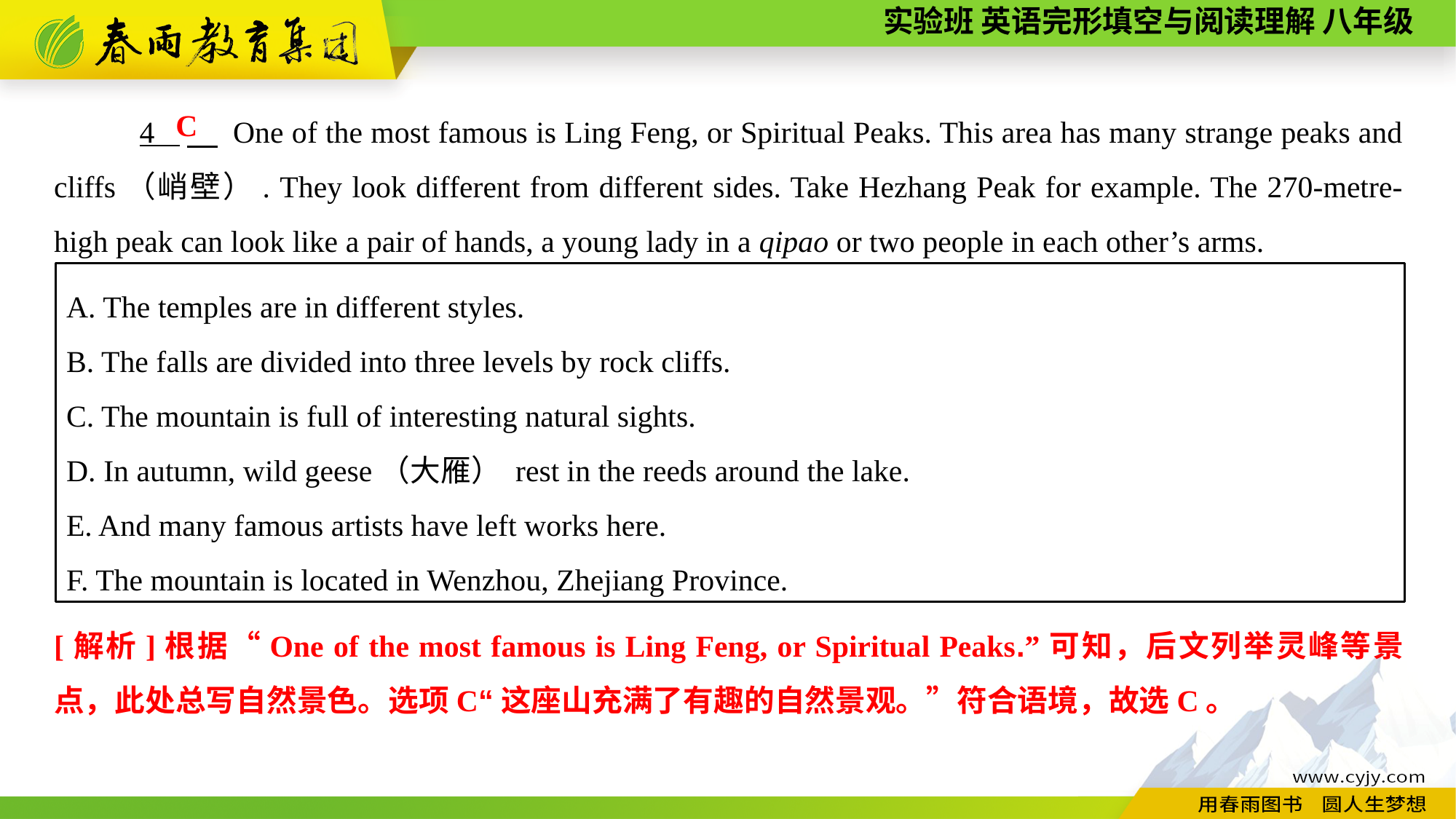

4   　 One of the most famous is Ling Feng, or Spiritual Peaks. This area has many strange peaks and cliffs（峭壁）. They look different from different sides. Take Hezhang Peak for example. The 270-metre-high peak can look like a pair of hands, a young lady in a qipao or two people in each other’s arms.
C
A. The temples are in different styles.
B. The falls are divided into three levels by rock cliffs.
C. The mountain is full of interesting natural sights.
D. In autumn, wild geese（大雁） rest in the reeds around the lake.
E. And many famous artists have left works here.
F. The mountain is located in Wenzhou, Zhejiang Province.
[解析]根据“One of the most famous is Ling Feng, or Spiritual Peaks.”可知，后文列举灵峰等景点，此处总写自然景色。选项C“这座山充满了有趣的自然景观。”符合语境，故选C。